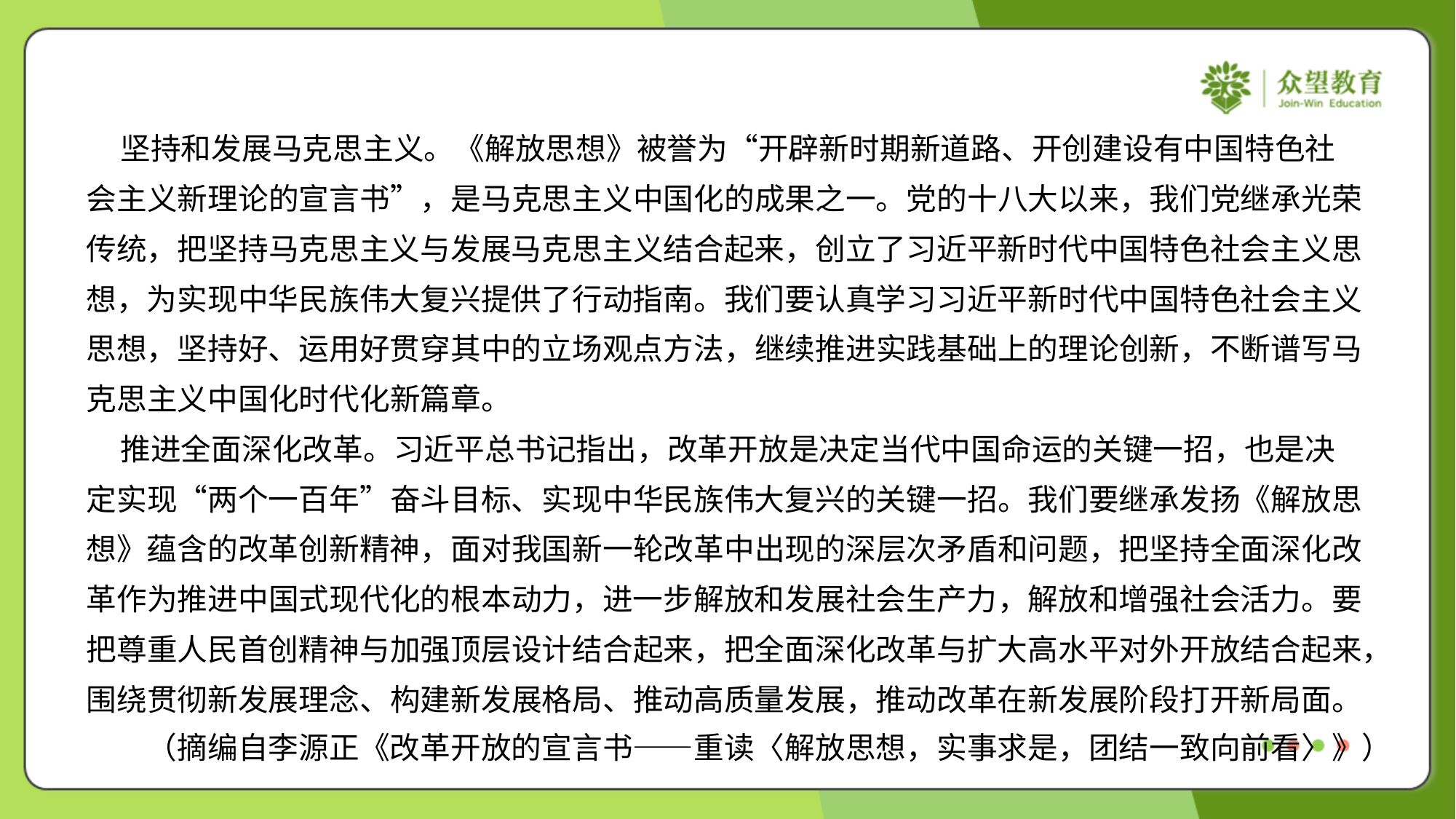

坚持和发展马克思主义。《解放思想》被誉为“开辟新时期新道路、开创建设有中国特色社
会主义新理论的宣言书”，是马克思主义中国化的成果之一。党的十八大以来，我们党继承光荣
传统，把坚持马克思主义与发展马克思主义结合起来，创立了习近平新时代中国特色社会主义思
想，为实现中华民族伟大复兴提供了行动指南。我们要认真学习习近平新时代中国特色社会主义
思想，坚持好、运用好贯穿其中的立场观点方法，继续推进实践基础上的理论创新，不断谱写马
克思主义中国化时代化新篇章。
    推进全面深化改革。习近平总书记指出，改革开放是决定当代中国命运的关键一招，也是决
定实现“两个一百年”奋斗目标、实现中华民族伟大复兴的关键一招。我们要继承发扬《解放思
想》蕴含的改革创新精神，面对我国新一轮改革中出现的深层次矛盾和问题，把坚持全面深化改
革作为推进中国式现代化的根本动力，进一步解放和发展社会生产力，解放和增强社会活力。要
把尊重人民首创精神与加强顶层设计结合起来，把全面深化改革与扩大高水平对外开放结合起来，
围绕贯彻新发展理念、构建新发展格局、推动高质量发展，推动改革在新发展阶段打开新局面。
    （摘编自李源正《改革开放的宣言书——重读〈解放思想，实事求是，团结一致向前看〉》）